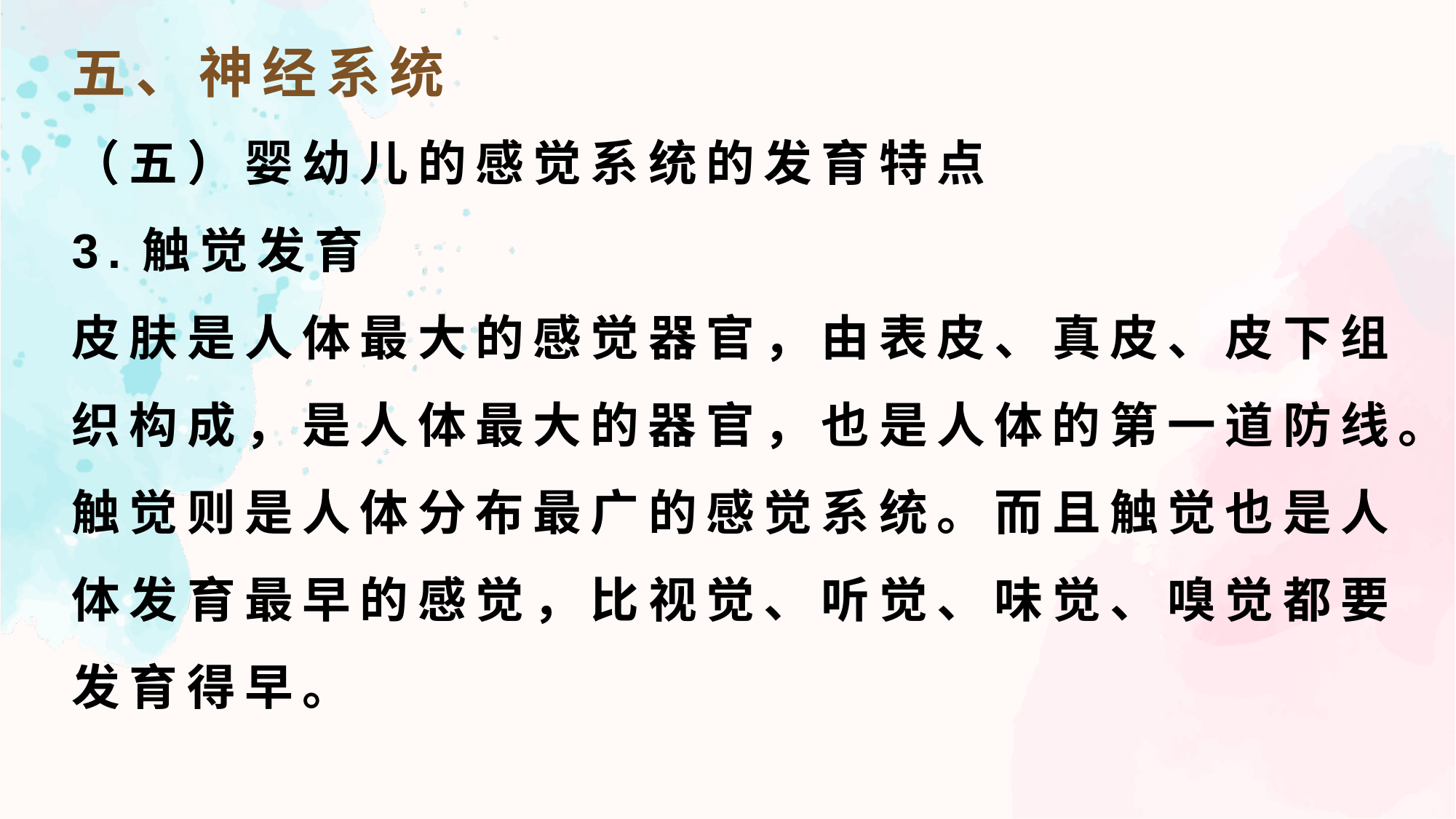

五、神经系统
（五）婴幼儿的感觉系统的发育特点
3.触觉发育
皮肤是人体最大的感觉器官，由表皮、真皮、皮下组织构成，是人体最大的器官，也是人体的第一道防线。触觉则是人体分布最广的感觉系统。而且触觉也是人体发育最早的感觉，比视觉、听觉、味觉、嗅觉都要发育得早。